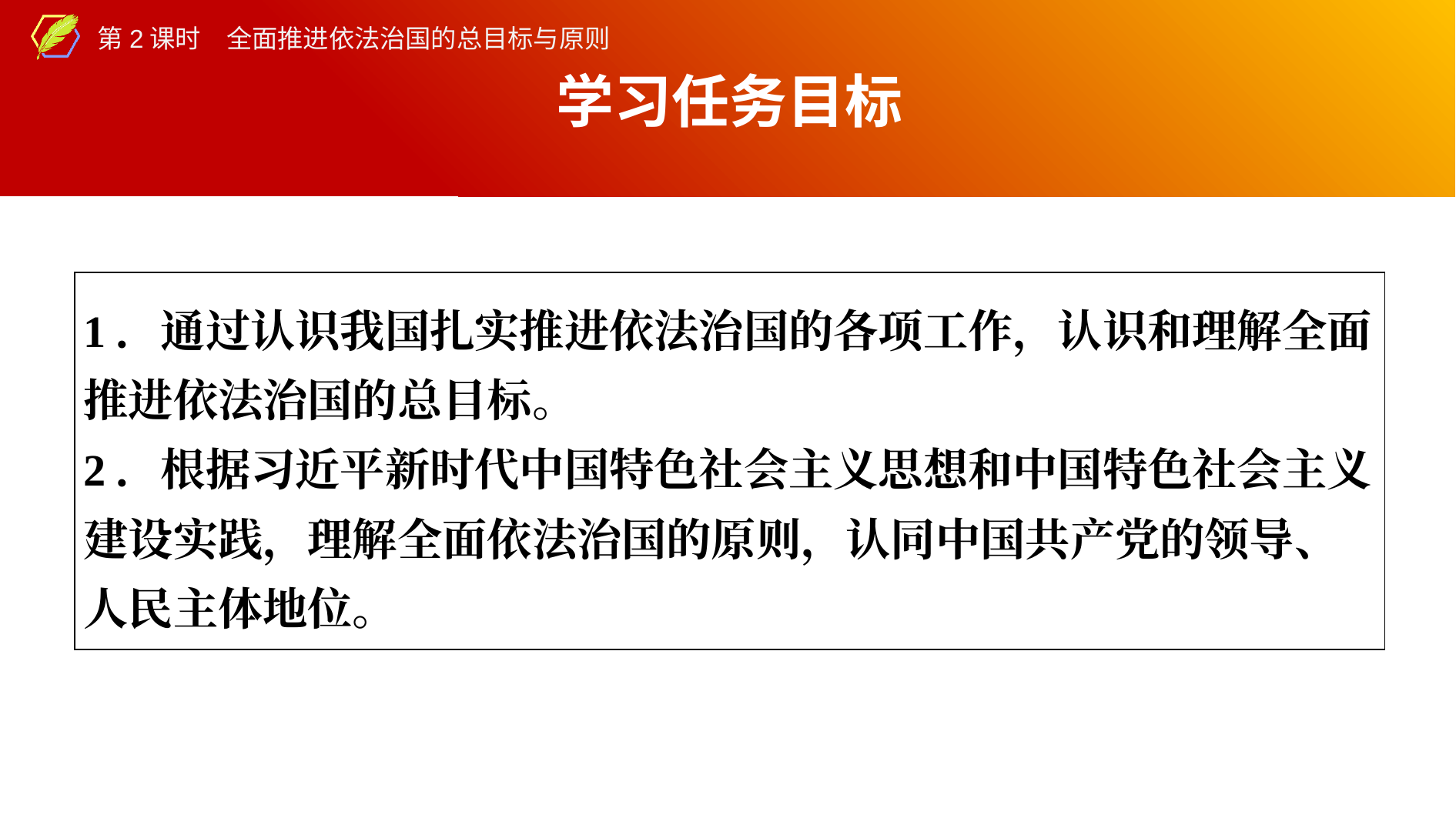

学习任务目标
| 1．通过认识我国扎实推进依法治国的各项工作，认识和理解全面推进依法治国的总目标。 2．根据习近平新时代中国特色社会主义思想和中国特色社会主义建设实践，理解全面依法治国的原则，认同中国共产党的领导、人民主体地位。 |
| --- |